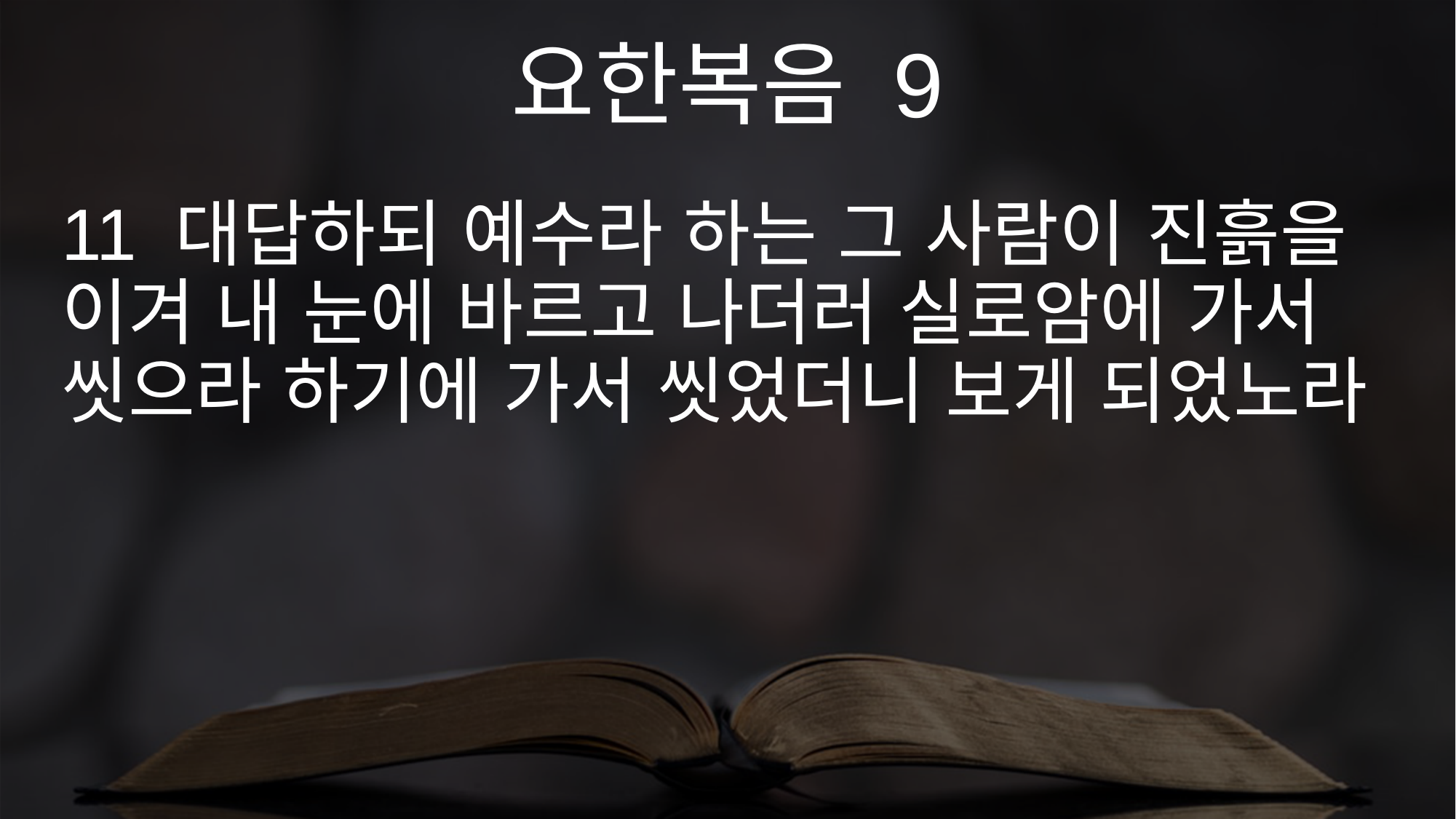

요한복음 9
11 대답하되 예수라 하는 그 사람이 진흙을 이겨 내 눈에 바르고 나더러 실로암에 가서 씻으라 하기에 가서 씻었더니 보게 되었노라